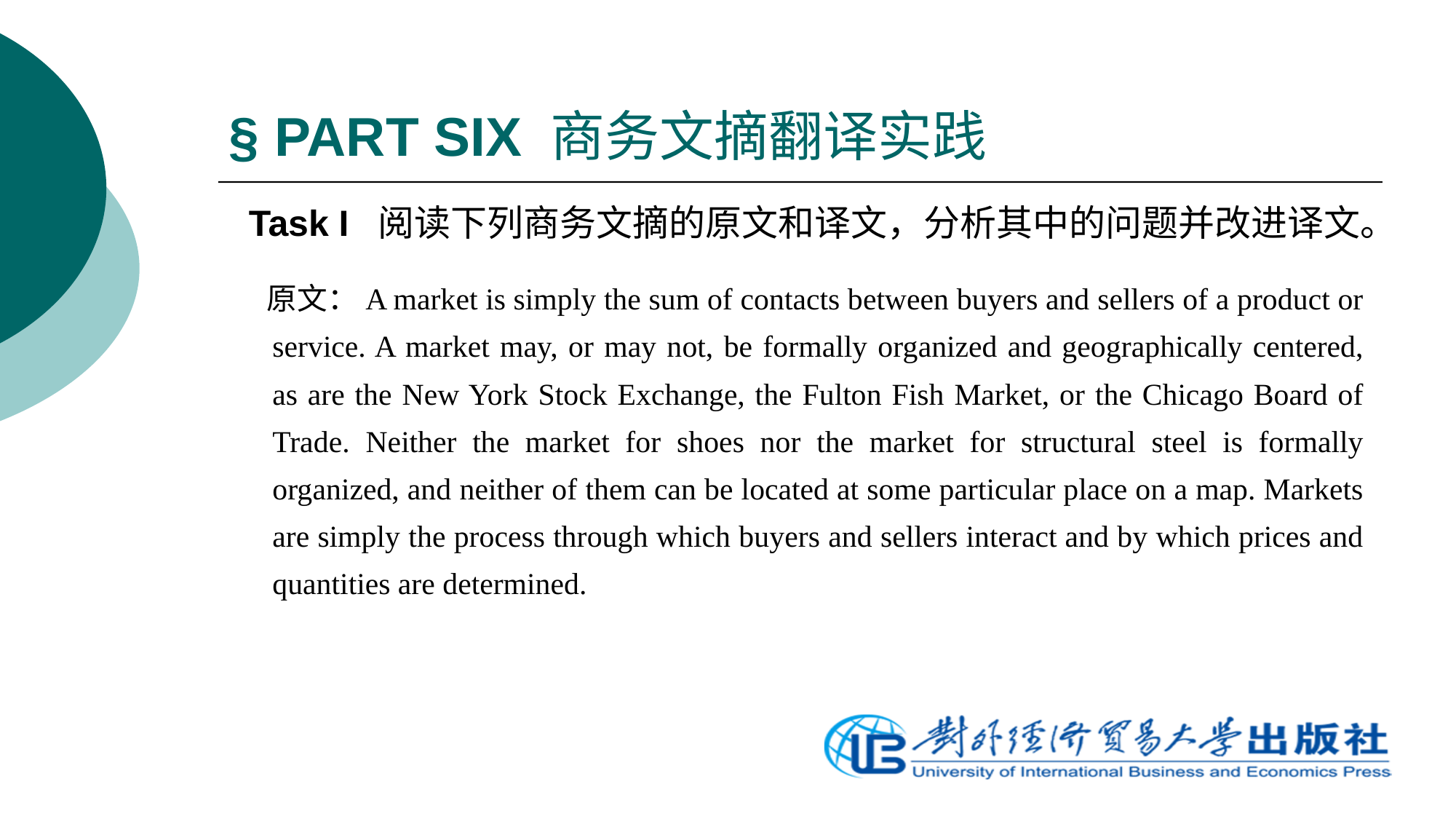

# § PART SIX 商务文摘翻译实践
Task I  阅读下列商务文摘的原文和译文，分析其中的问题并改进译文。
    原文：A market is simply the sum of contacts between buyers and sellers of a product or service. A market may, or may not, be formally organized and geographically centered, as are the New York Stock Exchange, the Fulton Fish Market, or the Chicago Board of Trade. Neither the market for shoes nor the market for structural steel is formally organized, and neither of them can be located at some particular place on a map. Markets are simply the process through which buyers and sellers interact and by which prices and quantities are determined.